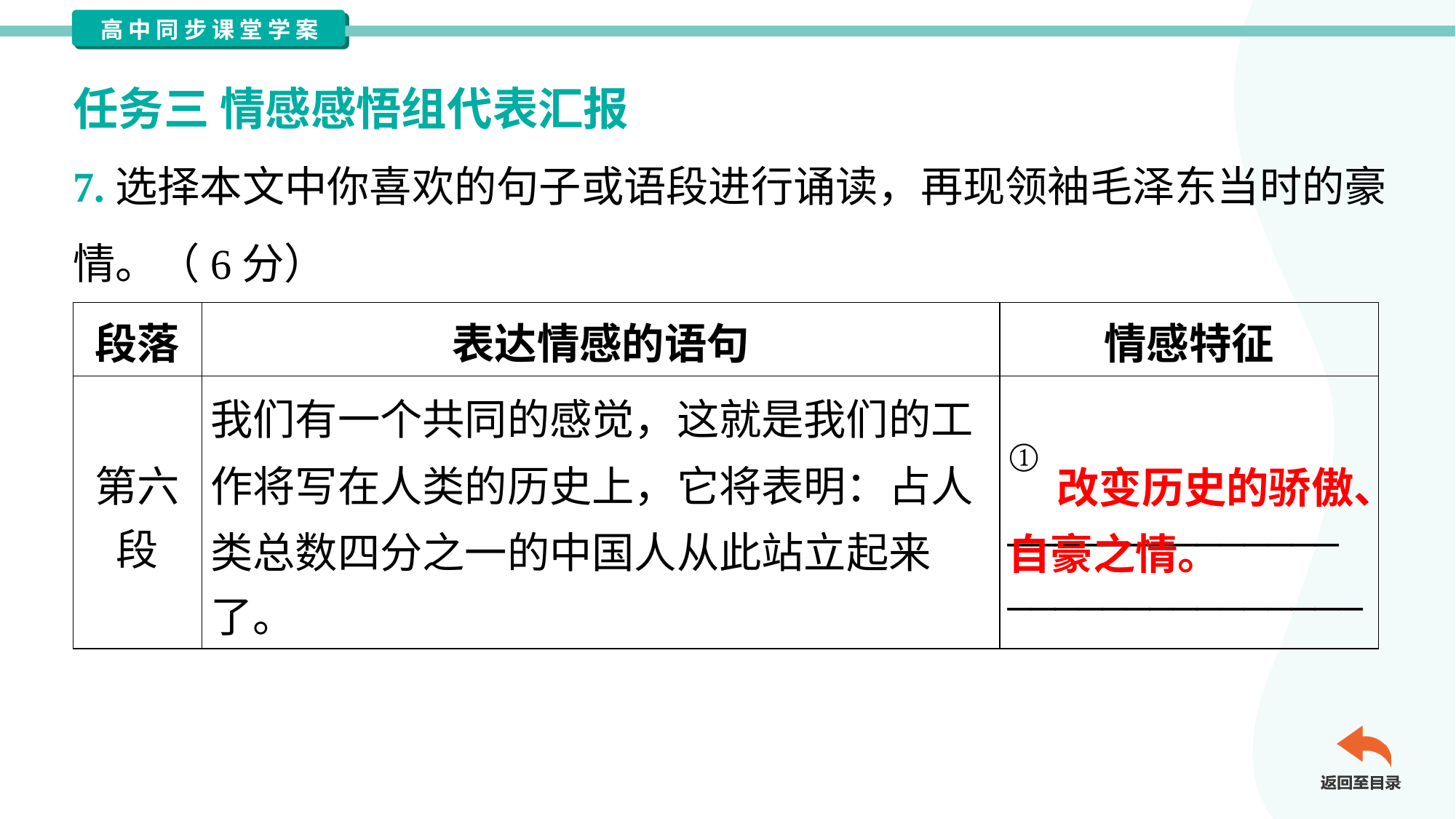

任务三 情感感悟组代表汇报
7.选择本文中你喜欢的句子或语段进行诵读，再现领袖毛泽东当时的豪
情。（6分）
| 段落 | 表达情感的语句 | 情感特征 |
| --- | --- | --- |
| 第六 段 | 我们有一个共同的感觉，这就是我们的工 作将写在人类的历史上，它将表明：占人 类总数四分之一的中国人从此站立起来 了。 | ① \_\_\_\_\_\_\_\_\_\_\_\_\_\_ \_\_\_\_\_\_\_\_\_\_\_\_\_\_\_ |
    改变历史的骄傲、自豪之情。